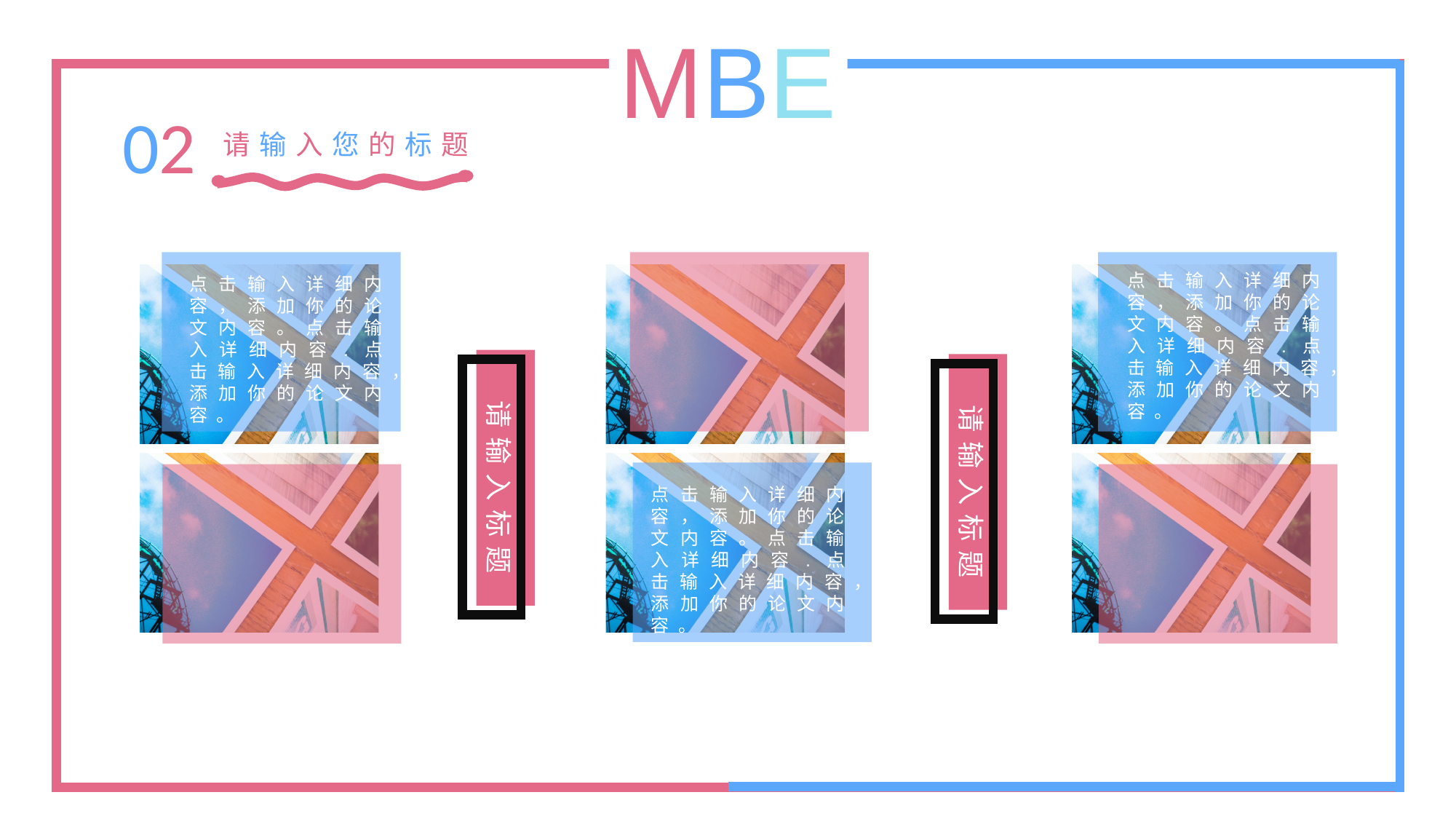

MBE

02
请输入您的标题

点击输入详细内容，添加你的论文内容。点击输入详细内容.点击输入详细内容，添加你的论文内容。
点击输入详细内容，添加你的论文内容。点击输入详细内容.点击输入详细内容，添加你的论文内容。

请输入标题

请输入标题

点击输入详细内容，添加你的论文内容。点击输入详细内容.点击输入详细内容，添加你的论文内容。